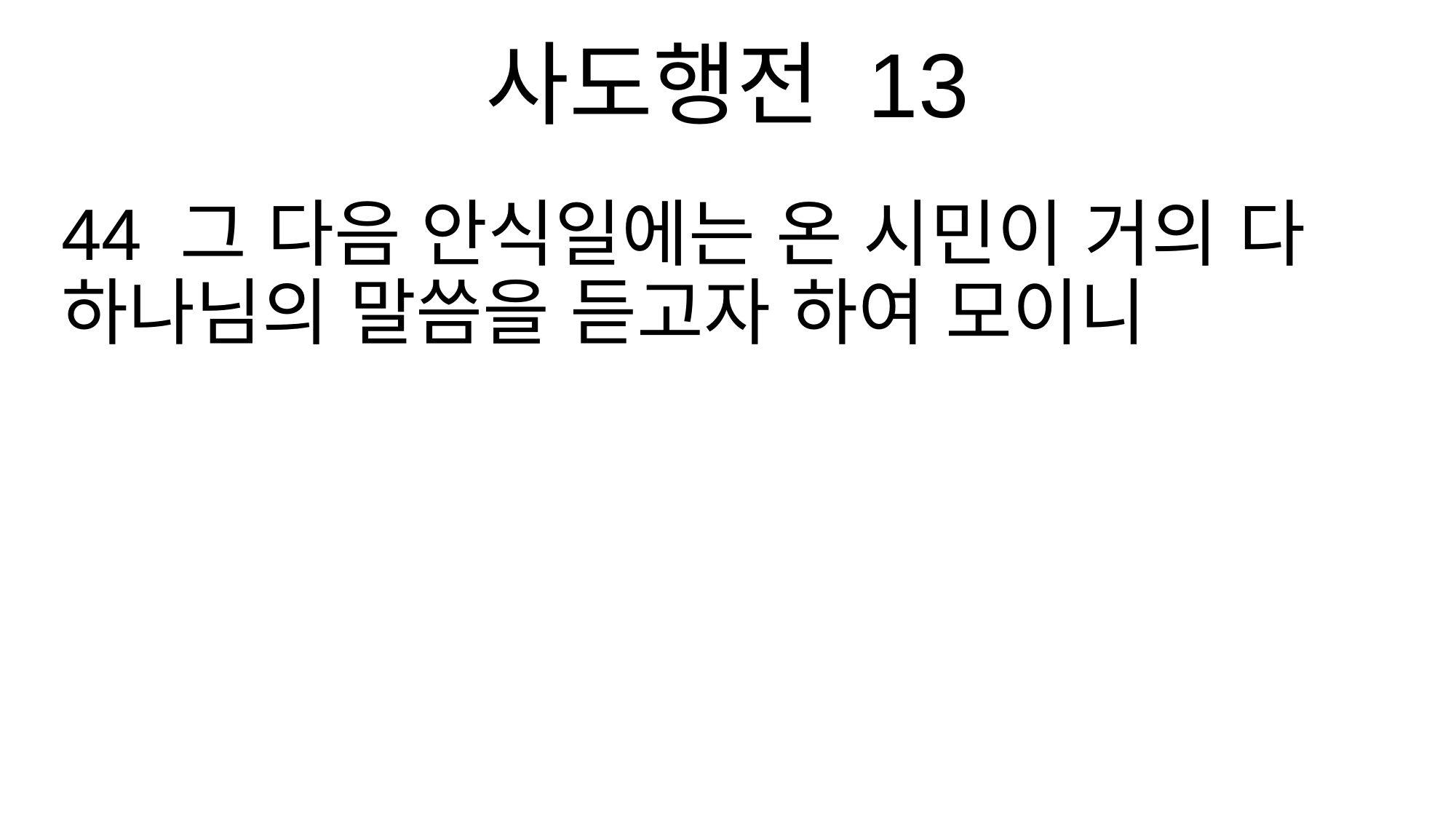

사도행전 13
44 그 다음 안식일에는 온 시민이 거의 다 하나님의 말씀을 듣고자 하여 모이니